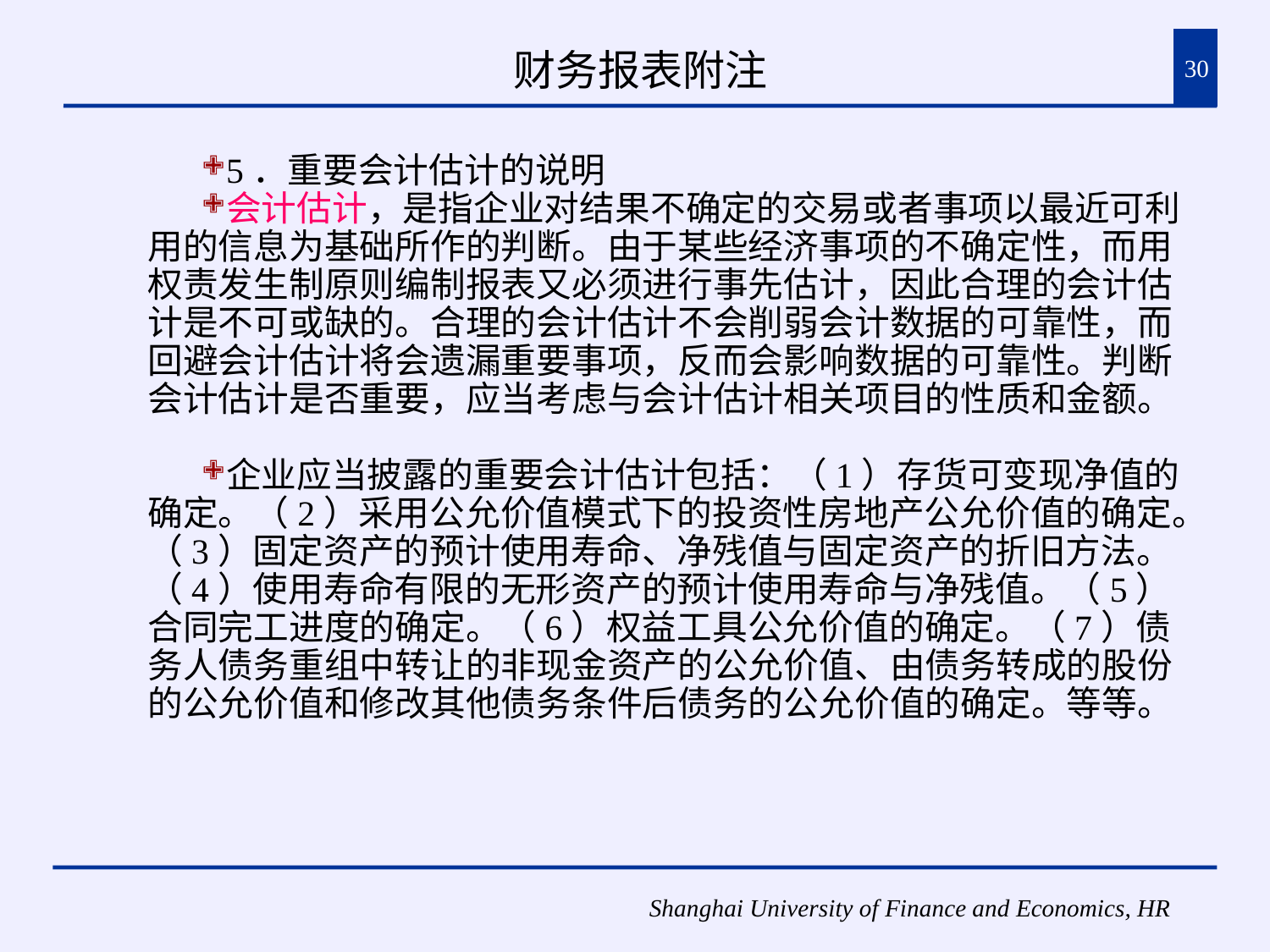

# 财务报表附注
30
5．重要会计估计的说明
会计估计，是指企业对结果不确定的交易或者事项以最近可利用的信息为基础所作的判断。由于某些经济事项的不确定性，而用权责发生制原则编制报表又必须进行事先估计，因此合理的会计估计是不可或缺的。合理的会计估计不会削弱会计数据的可靠性，而回避会计估计将会遗漏重要事项，反而会影响数据的可靠性。判断会计估计是否重要，应当考虑与会计估计相关项目的性质和金额。

企业应当披露的重要会计估计包括：（1）存货可变现净值的确定。（2）采用公允价值模式下的投资性房地产公允价值的确定。（3）固定资产的预计使用寿命、净残值与固定资产的折旧方法。（4）使用寿命有限的无形资产的预计使用寿命与净残值。（5）合同完工进度的确定。（6）权益工具公允价值的确定。（7）债务人债务重组中转让的非现金资产的公允价值、由债务转成的股份的公允价值和修改其他债务条件后债务的公允价值的确定。等等。